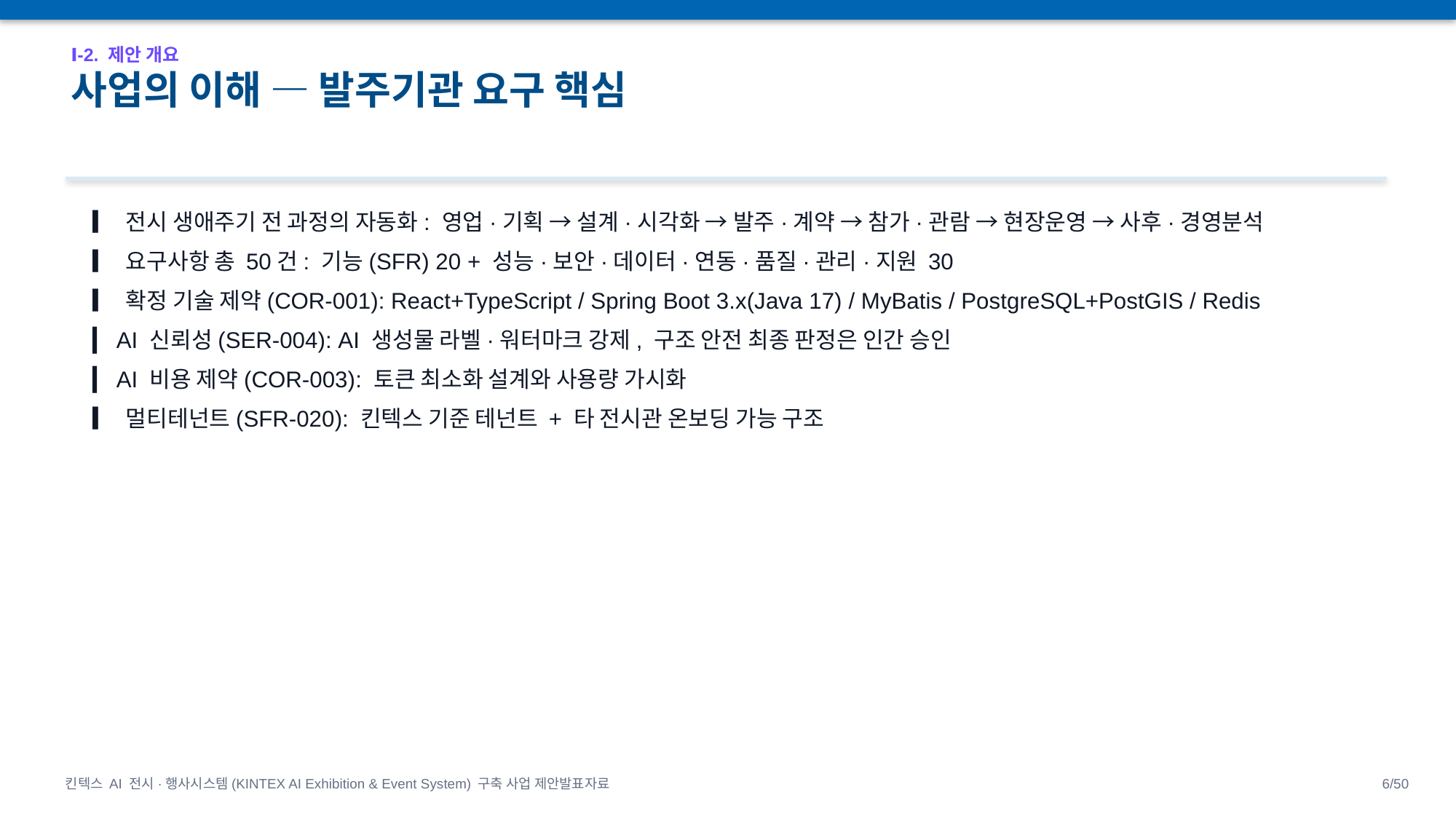

Ⅰ-2. 제안 개요
사업의 이해 — 발주기관 요구 핵심

▎ 전시 생애주기 전 과정의 자동화: 영업·기획 → 설계·시각화 → 발주·계약 → 참가·관람 → 현장운영 → 사후·경영분석
▎ 요구사항 총 50건: 기능(SFR) 20 + 성능·보안·데이터·연동·품질·관리·지원 30
▎ 확정 기술 제약(COR-001): React+TypeScript / Spring Boot 3.x(Java 17) / MyBatis / PostgreSQL+PostGIS / Redis
▎ AI 신뢰성(SER-004): AI 생성물 라벨·워터마크 강제, 구조 안전 최종 판정은 인간 승인
▎ AI 비용 제약(COR-003): 토큰 최소화 설계와 사용량 가시화
▎ 멀티테넌트(SFR-020): 킨텍스 기준 테넌트 + 타 전시관 온보딩 가능 구조
킨텍스 AI 전시·행사시스템(KINTEX AI Exhibition & Event System) 구축 사업 제안발표자료
6/50